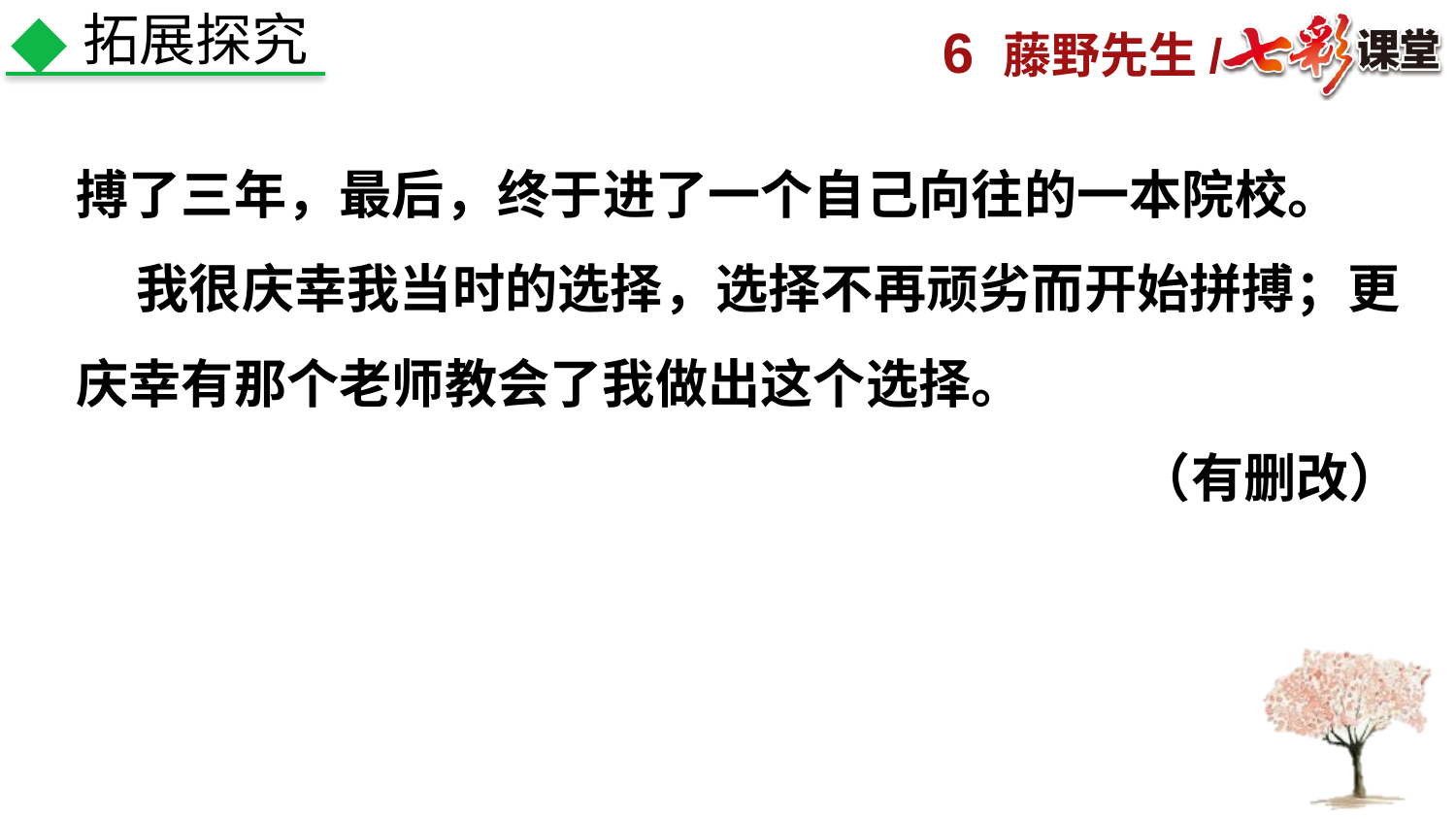

拓展探究

搏了三年，最后，终于进了一个自己向往的一本院校。
    我很庆幸我当时的选择，选择不再顽劣而开始拼搏；更庆幸有那个老师教会了我做出这个选择。
（有删改）